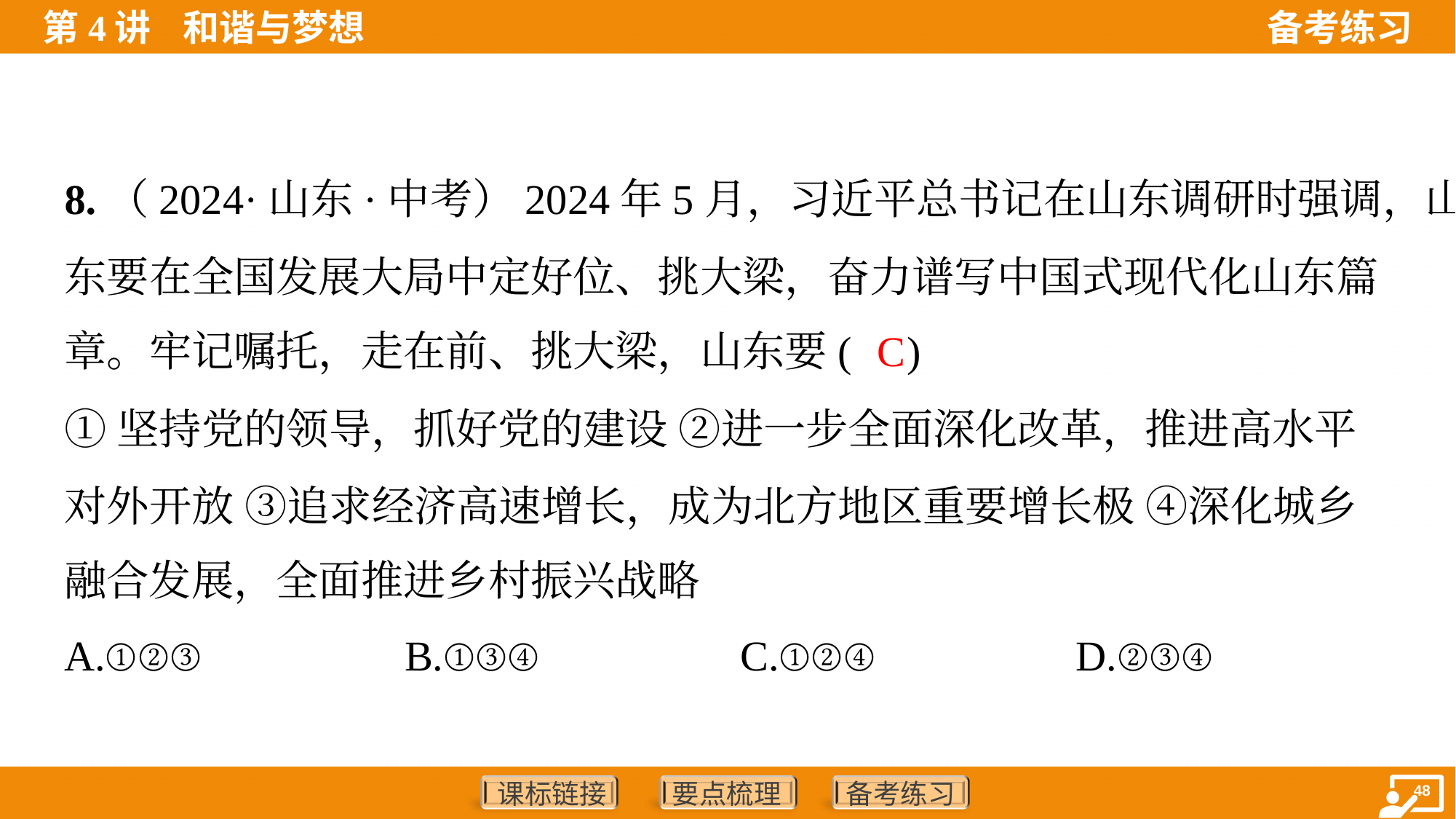

8.（2024·山东·中考）2024年5月，习近平总书记在山东调研时强调，山
东要在全国发展大局中定好位、挑大梁，奋力谱写中国式现代化山东篇
章。牢记嘱托，走在前、挑大梁，山东要(     )
C
①坚持党的领导，抓好党的建设 ②进一步全面深化改革，推进高水平
对外开放 ③追求经济高速增长，成为北方地区重要增长极 ④深化城乡
融合发展，全面推进乡村振兴战略
A.①②③	B.①③④	C.①②④	D.②③④